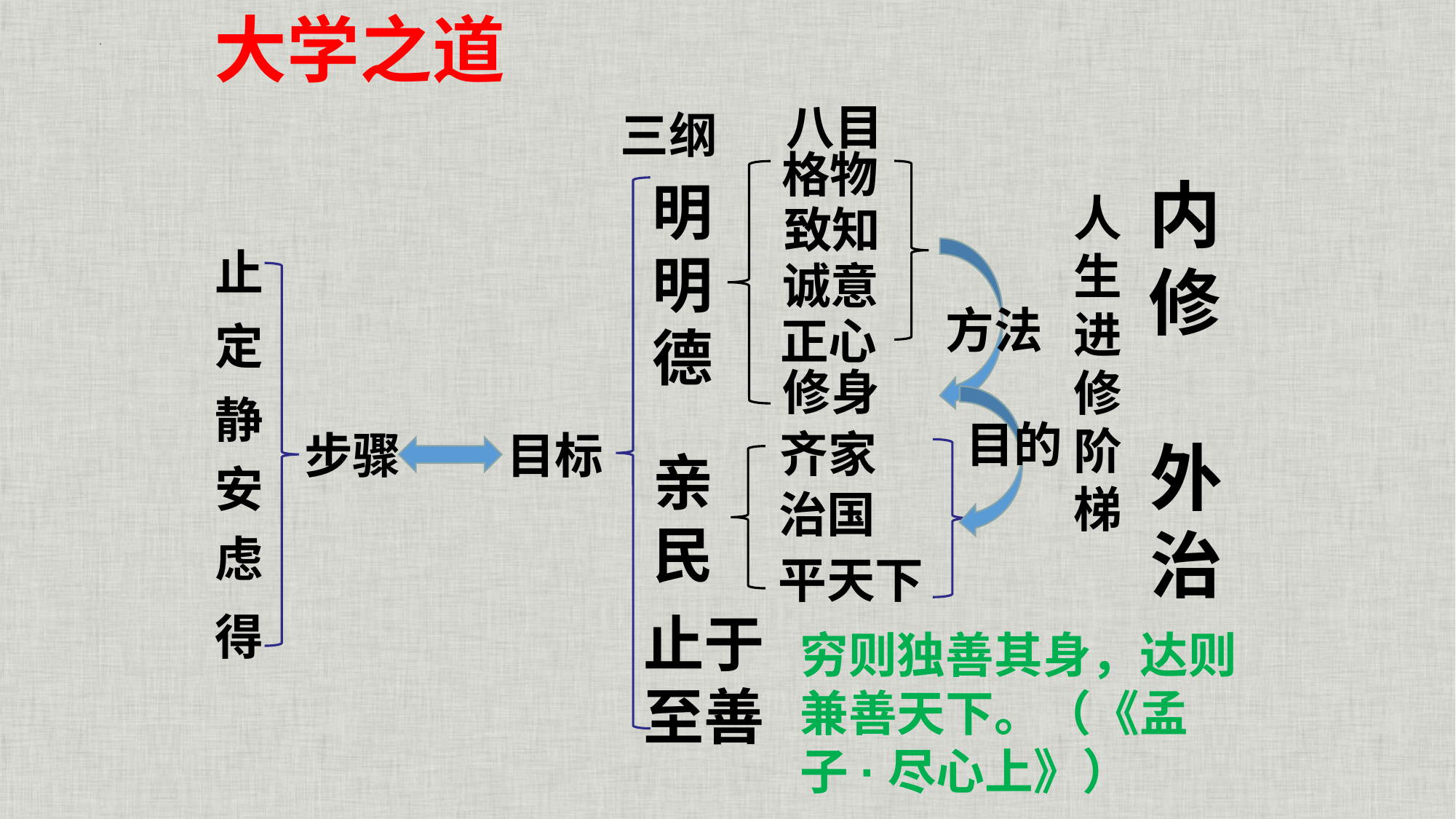

# 大学之道
八目
三纲
格物

内修
明明德

人生进修阶梯
致知
止
诚意

方法
正心
定
修身
静
目的
齐家
步骤
目标
外治

亲民

安
治国
虑
平天下
止于至善
得
穷则独善其身，达则兼善天下。（《孟子·尽心上》）